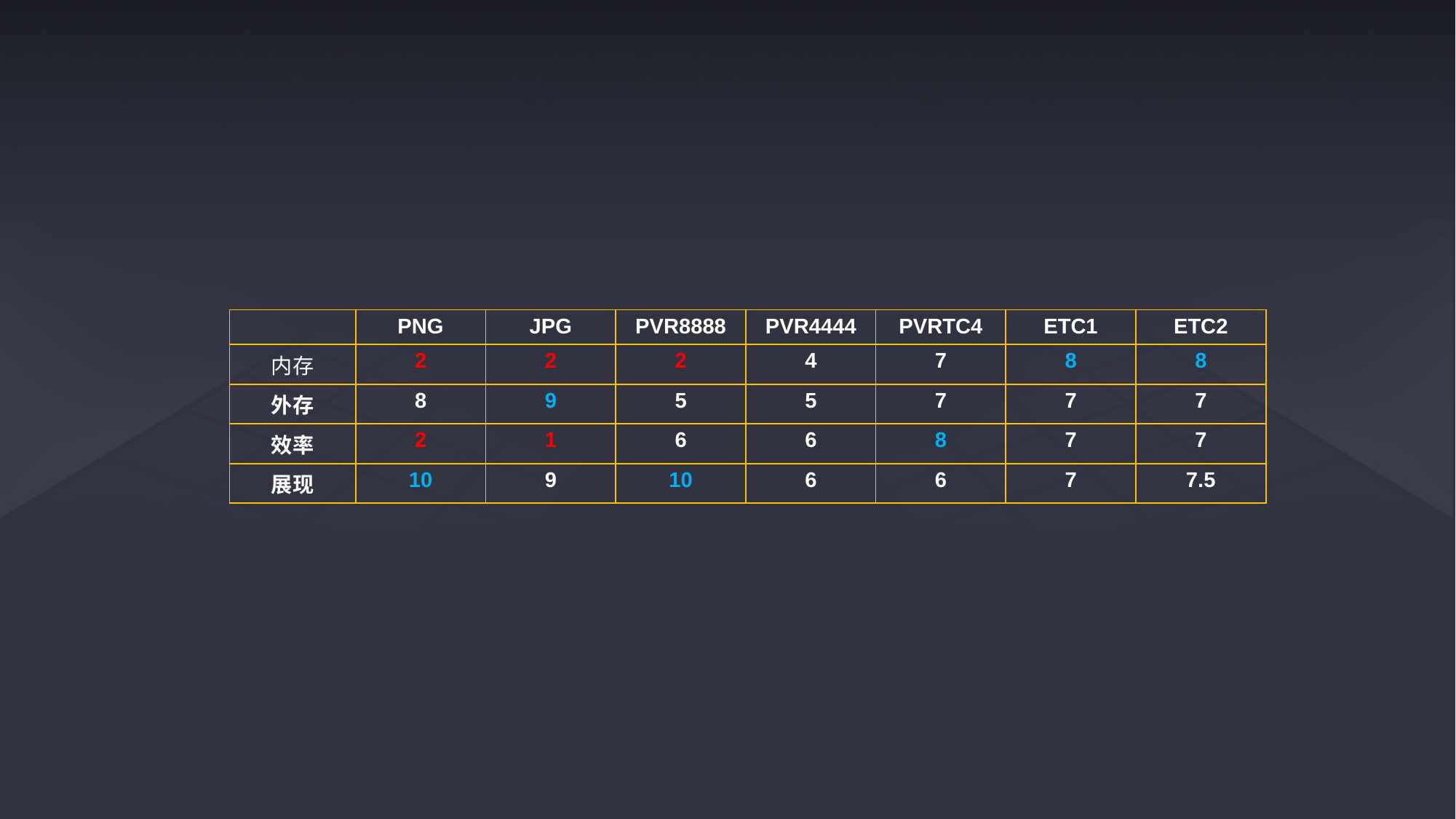

|  | PNG | JPG | PVR8888 | PVR4444 | PVRTC4 | ETC1 | ETC2 |
| --- | --- | --- | --- | --- | --- | --- | --- |
| 内存 | 2 | 2 | 2 | 4 | 7 | 8 | 8 |
| 外存 | 8 | 9 | 5 | 5 | 7 | 7 | 7 |
| 效率 | 2 | 1 | 6 | 6 | 8 | 7 | 7 |
| 展现 | 10 | 9 | 10 | 6 | 6 | 7 | 7.5 |